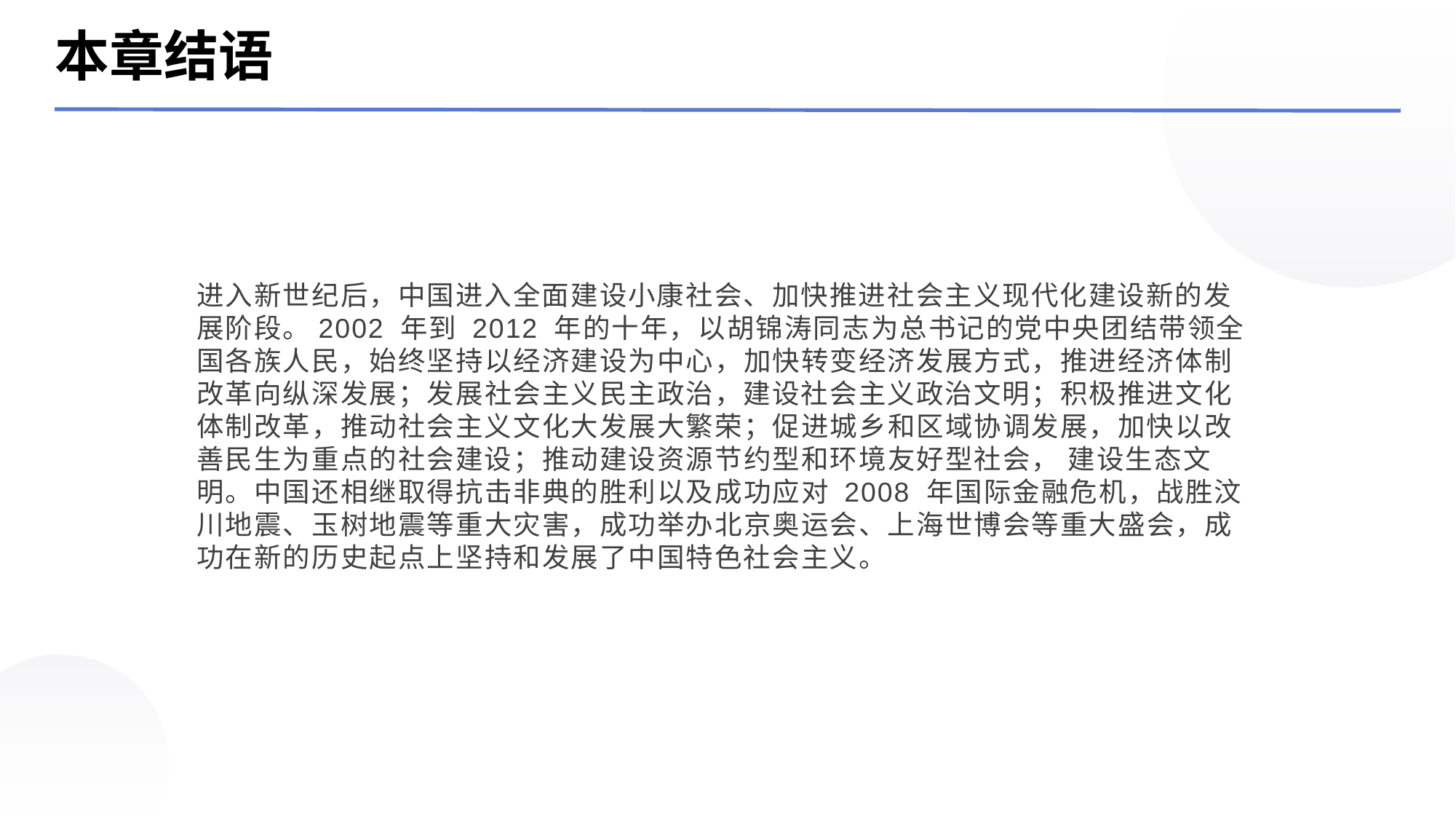

本章结语
进入新世纪后，中国进入全面建设小康社会、加快推进社会主义现代化建设新的发展阶段。2002 年到 2012 年的十年，以胡锦涛同志为总书记的党中央团结带领全国各族人民，始终坚持以经济建设为中心，加快转变经济发展方式，推进经济体制改革向纵深发展；发展社会主义民主政治，建设社会主义政治文明；积极推进文化体制改革，推动社会主义文化大发展大繁荣；促进城乡和区域协调发展，加快以改善民生为重点的社会建设；推动建设资源节约型和环境友好型社会， 建设生态文明。中国还相继取得抗击非典的胜利以及成功应对 2008 年国际金融危机，战胜汶川地震、玉树地震等重大灾害，成功举办北京奥运会、上海世博会等重大盛会，成功在新的历史起点上坚持和发展了中国特色社会主义。